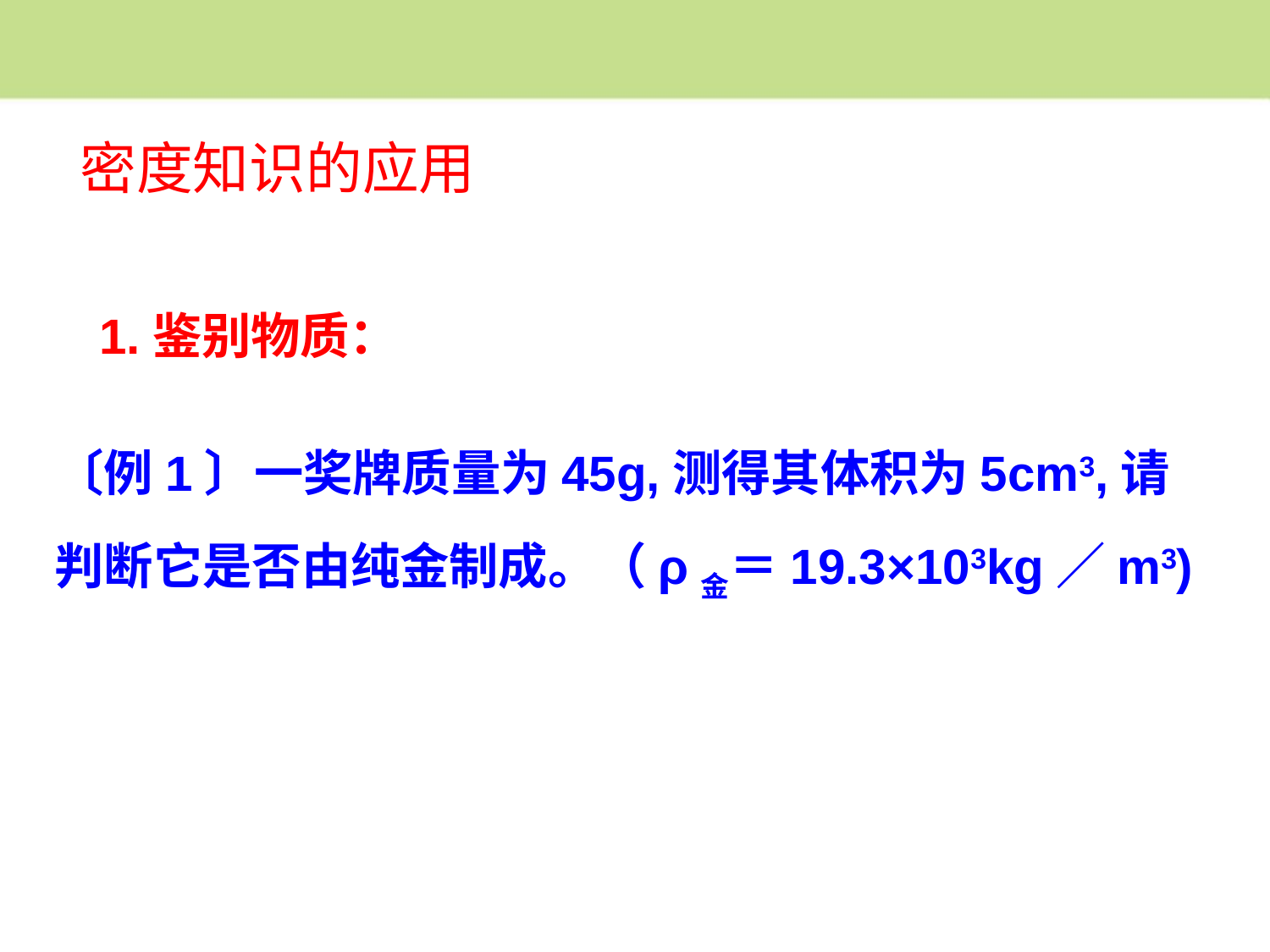

密度知识的应用
1.鉴别物质：
〔例1〕一奖牌质量为45g,测得其体积为5cm3,请判断它是否由纯金制成。（ρ金＝19.3×103kg／m3)